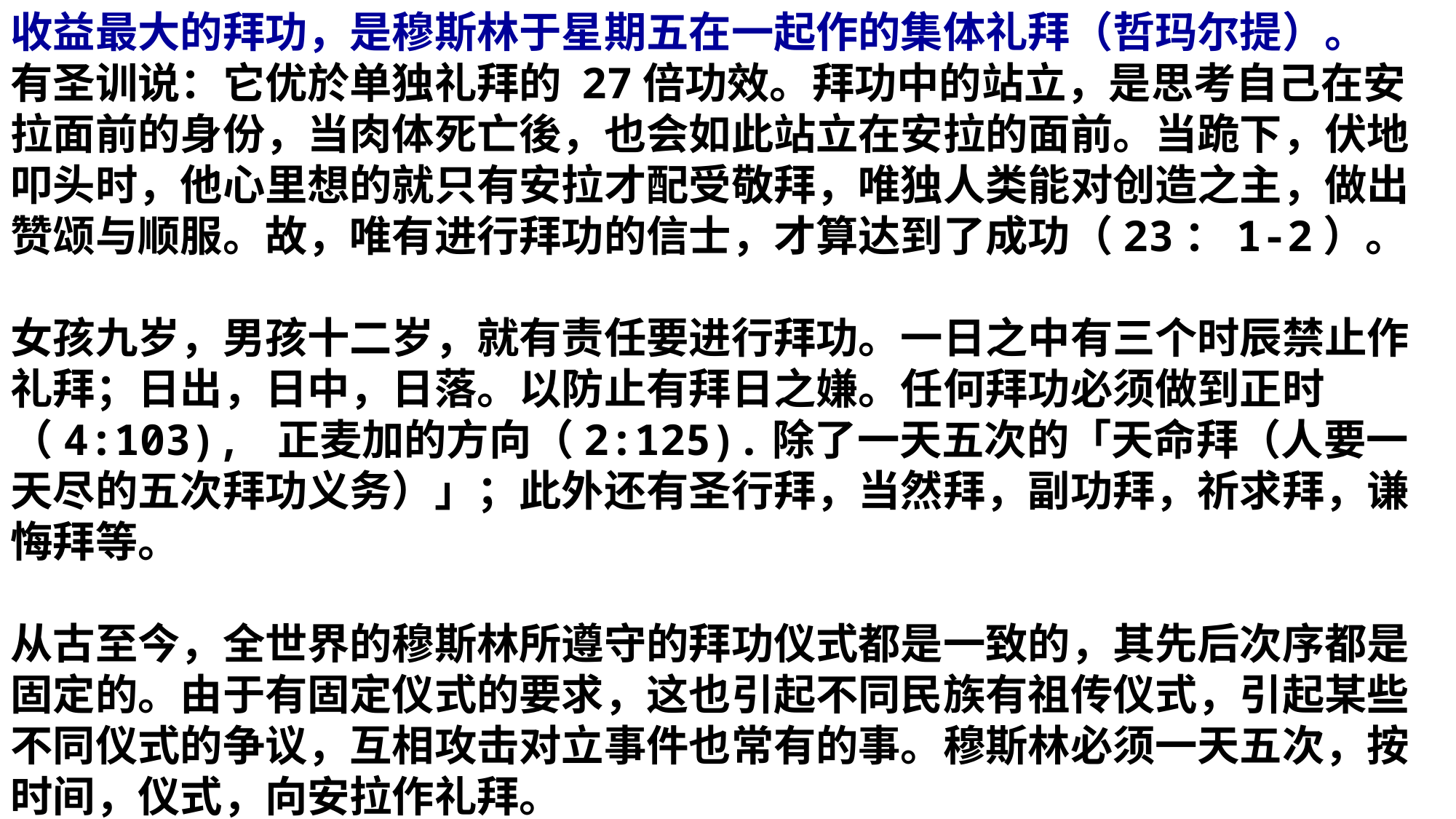

收益最大的拜功，是穆斯林于星期五在一起作的集体礼拜（哲玛尔提）。
有圣训说：它优於单独礼拜的 27倍功效。拜功中的站立，是思考自己在安拉面前的身份，当肉体死亡後，也会如此站立在安拉的面前。当跪下，伏地叩头时，他心里想的就只有安拉才配受敬拜，唯独人类能对创造之主，做出赞颂与顺服。故，唯有进行拜功的信士，才算达到了成功（23：1-2）。

女孩九岁，男孩十二岁，就有责任要进行拜功。一日之中有三个时辰禁止作礼拜；日出，日中，日落。以防止有拜日之嫌。任何拜功必须做到正时（4:103), 正麦加的方向（2:125).除了一天五次的「天命拜（人要一天尽的五次拜功义务）」；此外还有圣行拜，当然拜，副功拜，祈求拜，谦悔拜等。

从古至今，全世界的穆斯林所遵守的拜功仪式都是一致的，其先后次序都是固定的。由于有固定仪式的要求，这也引起不同民族有祖传仪式，引起某些不同仪式的争议，互相攻击对立事件也常有的事。穆斯林必须一天五次，按时间，仪式，向安拉作礼拜。